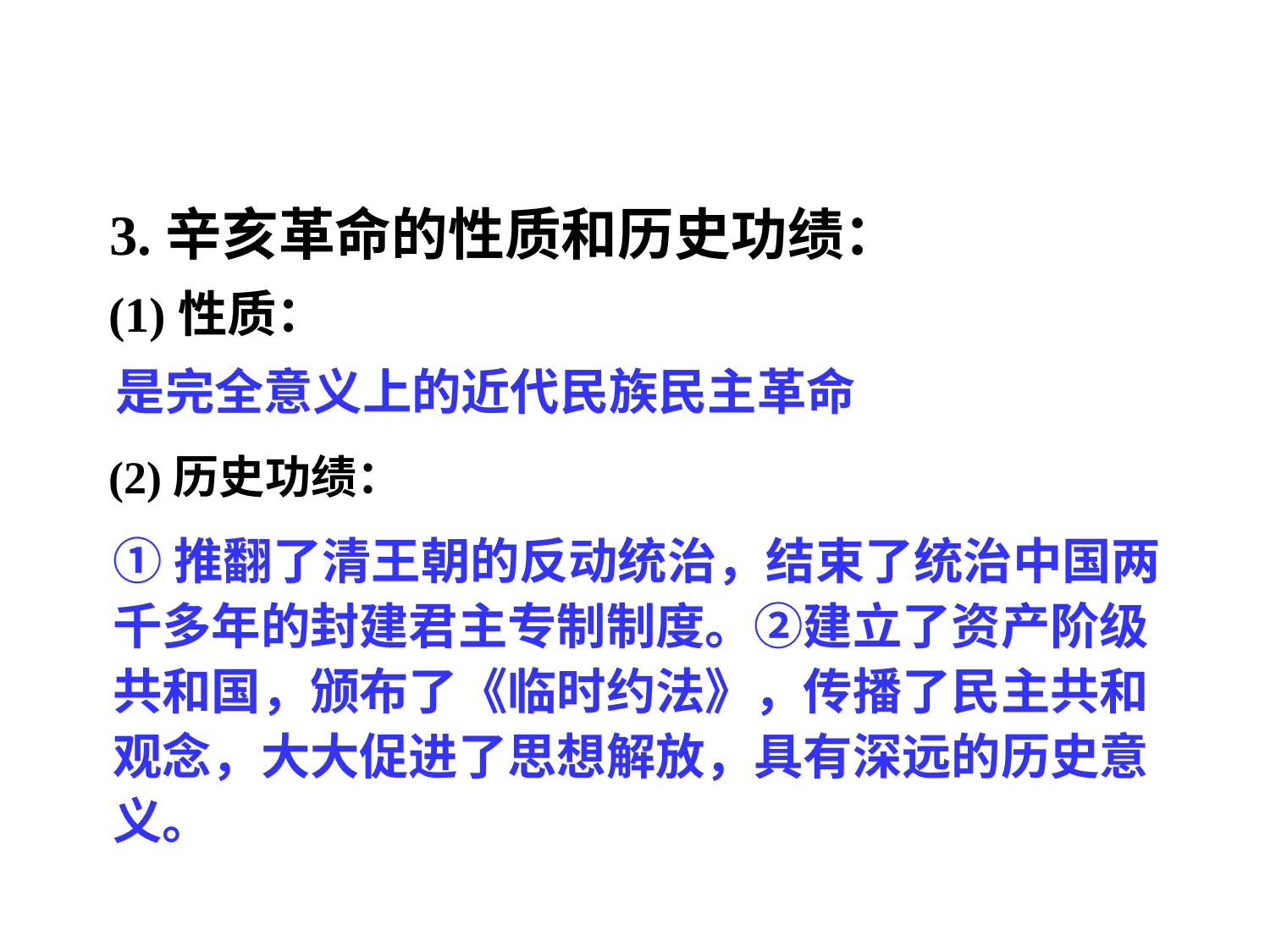

3.辛亥革命的性质和历史功绩：
(1)性质：
是完全意义上的近代民族民主革命
(2)历史功绩：
①推翻了清王朝的反动统治，结束了统治中国两千多年的封建君主专制制度。②建立了资产阶级共和国，颁布了《临时约法》，传播了民主共和观念，大大促进了思想解放，具有深远的历史意义。